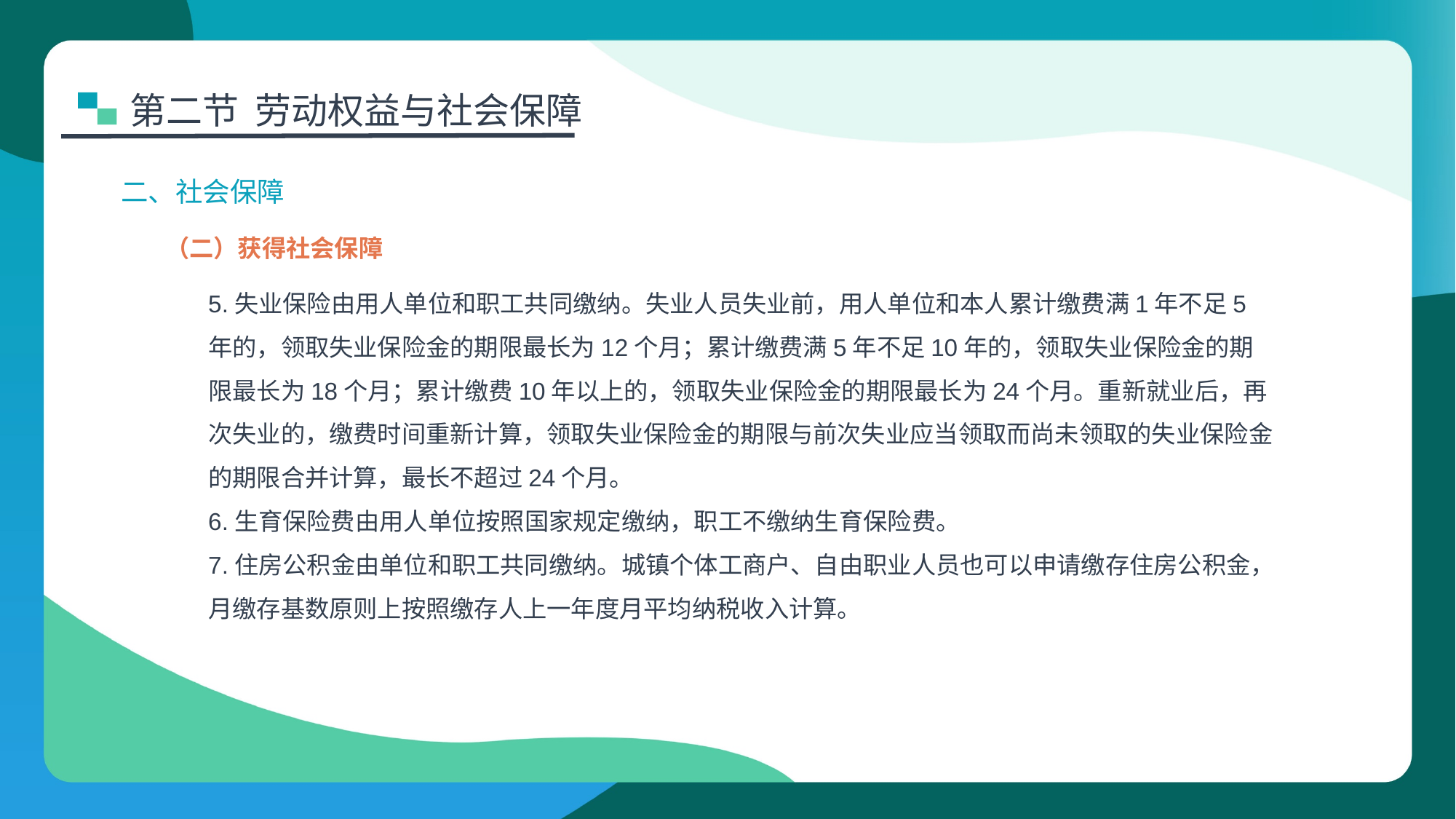

第二节  劳动权益与社会保障

二、社会保障
（二）获得社会保障
5.失业保险由用人单位和职工共同缴纳。失业人员失业前，用人单位和本人累计缴费满1年不足5年的，领取失业保险金的期限最长为12个月；累计缴费满5年不足10年的，领取失业保险金的期限最长为18个月；累计缴费10年以上的，领取失业保险金的期限最长为24个月。重新就业后，再次失业的，缴费时间重新计算，领取失业保险金的期限与前次失业应当领取而尚未领取的失业保险金的期限合并计算，最长不超过24个月。
6.生育保险费由用人单位按照国家规定缴纳，职工不缴纳生育保险费。
7.住房公积金由单位和职工共同缴纳。城镇个体工商户、自由职业人员也可以申请缴存住房公积金，月缴存基数原则上按照缴存人上一年度月平均纳税收入计算。